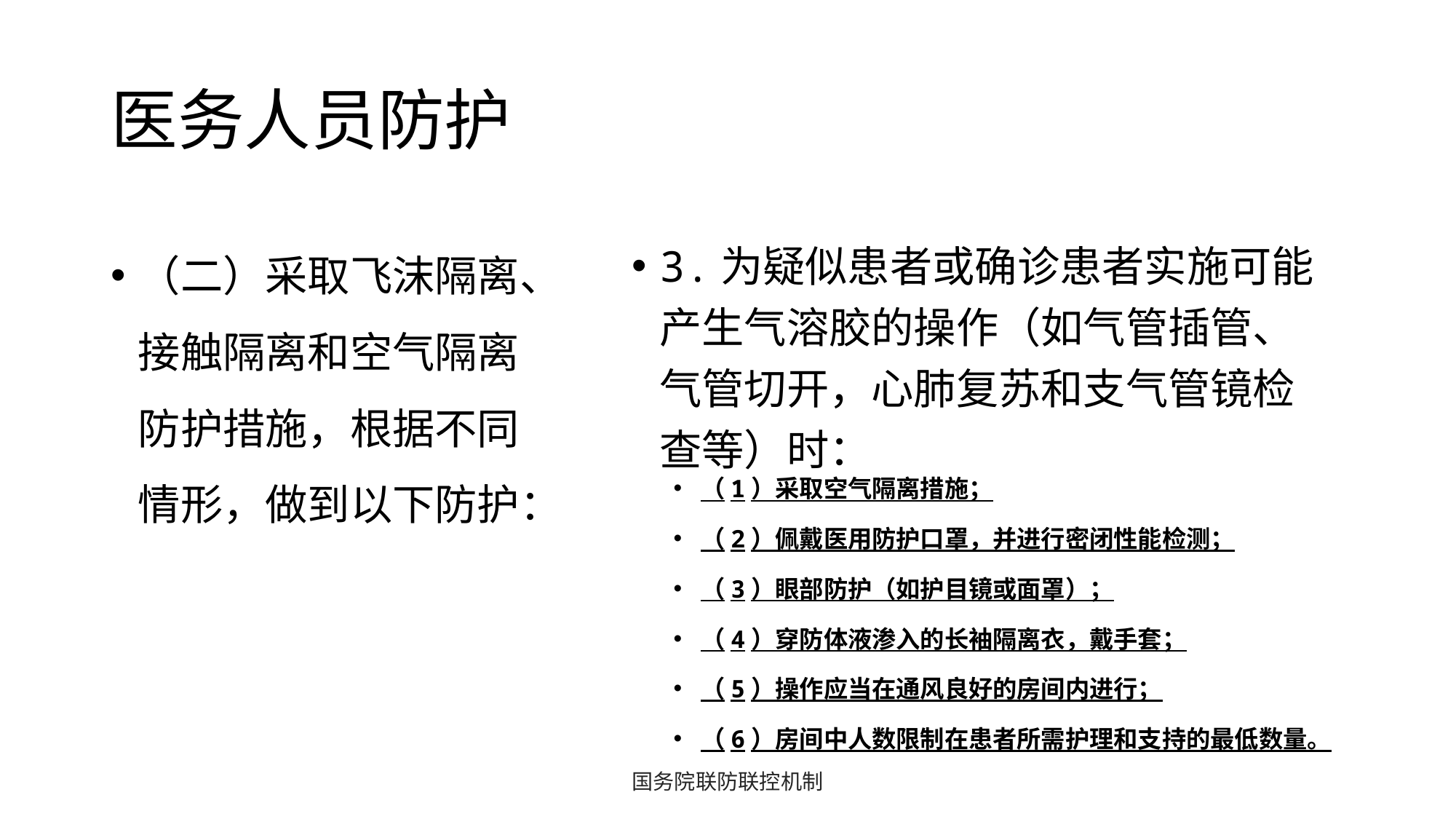

# 医务人员防护
（二）采取飞沫隔离、接触隔离和空气隔离防护措施，根据不同情形，做到以下防护：
3.为疑似患者或确诊患者实施可能产生气溶胶的操作（如气管插管、气管切开，心肺复苏和支气管镜检查等）时：
（1）采取空气隔离措施；
（2）佩戴医用防护口罩，并进行密闭性能检测；
（3）眼部防护（如护目镜或面罩）；
（4）穿防体液渗入的长袖隔离衣，戴手套；
（5）操作应当在通风良好的房间内进行；
（6）房间中人数限制在患者所需护理和支持的最低数量。

国务院联防联控机制
26